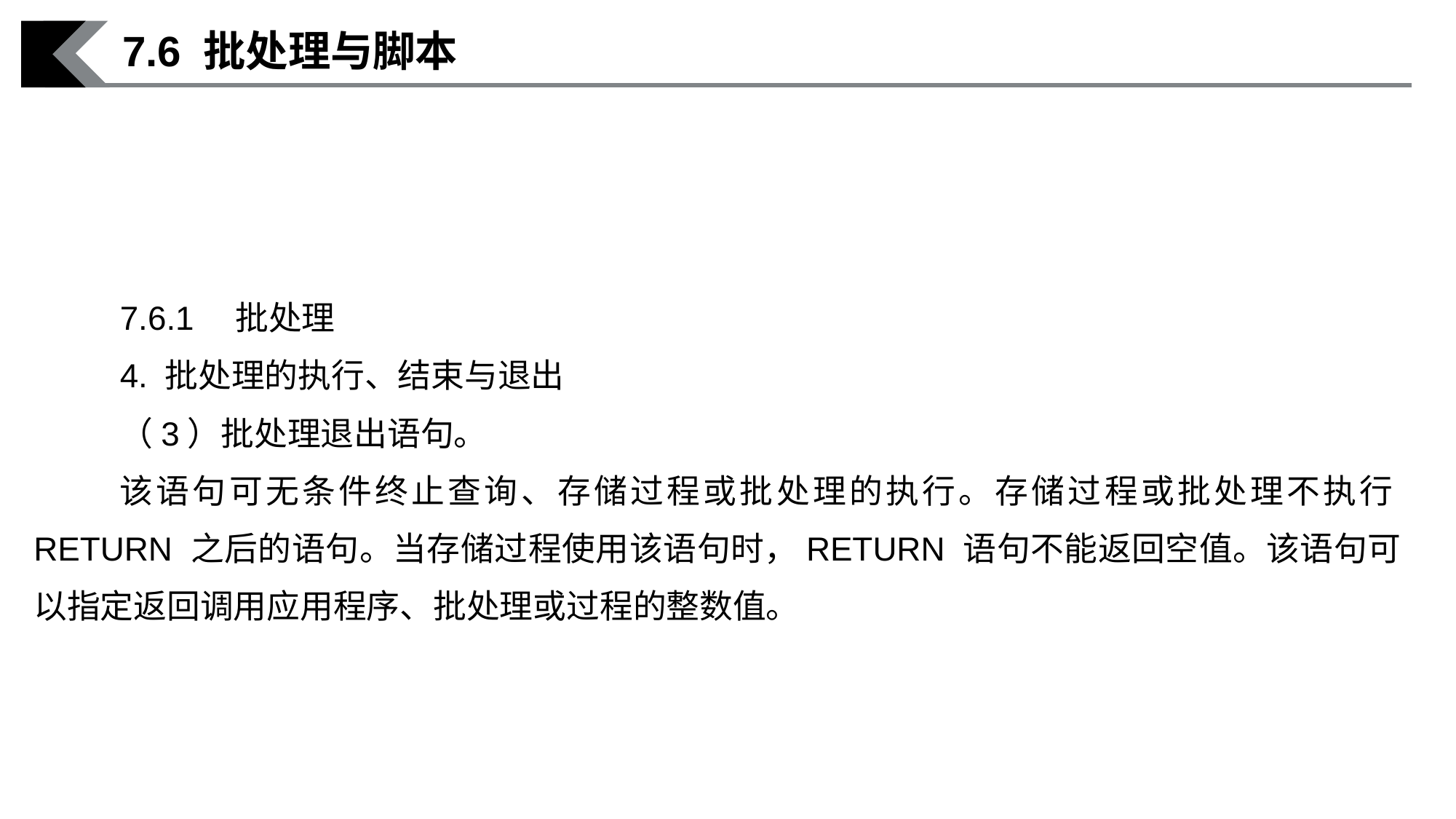

7.6 批处理与脚本
7.6.1　批处理
4. 批处理的执行、结束与退出
（3）批处理退出语句。
该语句可无条件终止查询、存储过程或批处理的执行。存储过程或批处理不执行RETURN 之后的语句。当存储过程使用该语句时，RETURN 语句不能返回空值。该语句可以指定返回调用应用程序、批处理或过程的整数值。